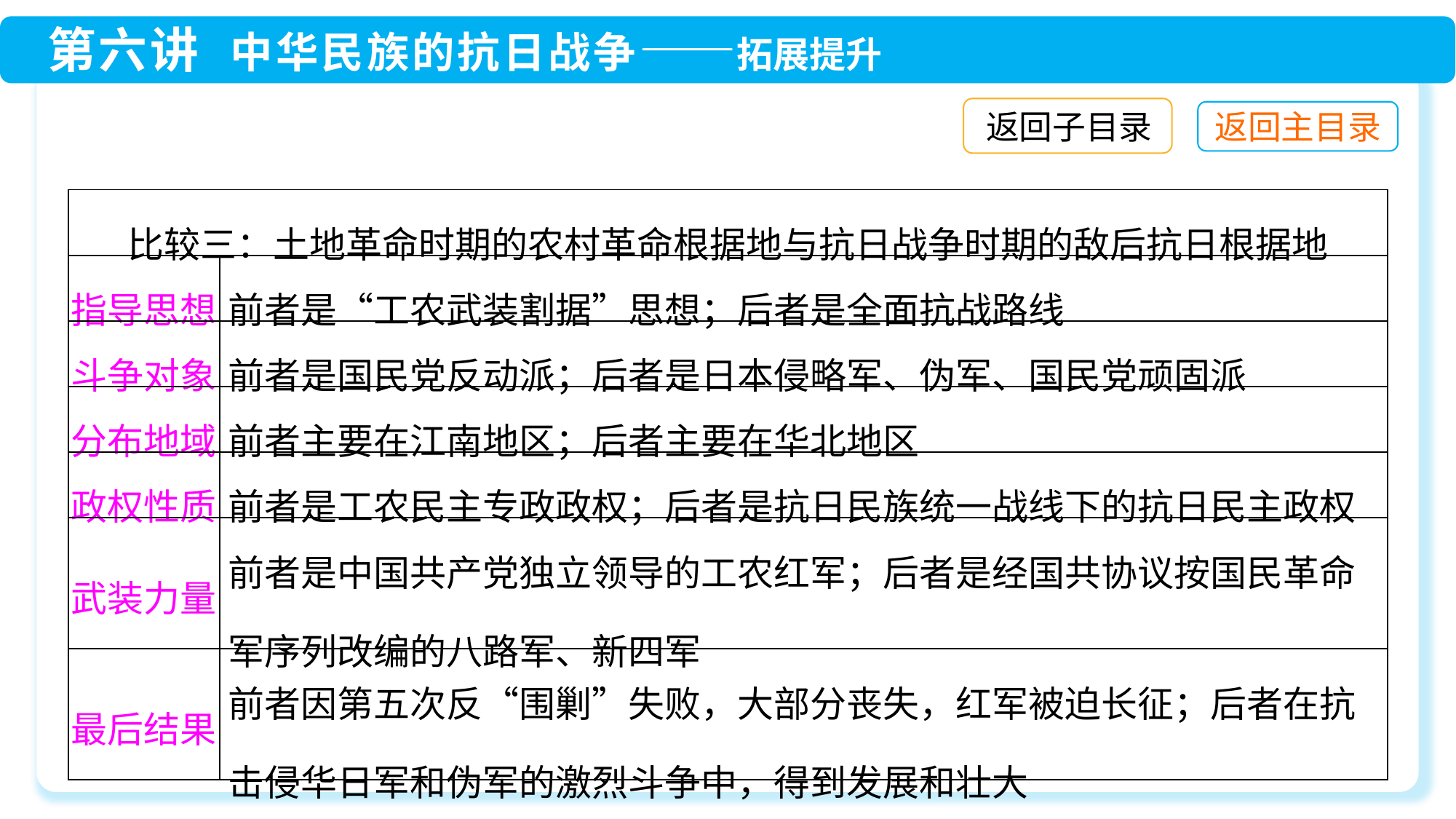

返回子目录
| 比较三：土地革命时期的农村革命根据地与抗日战争时期的敌后抗日根据地 |  |
| --- | --- |
| 指导思想 | 前者是“工农武装割据”思想；后者是全面抗战路线 |
| 斗争对象 | 前者是国民党反动派；后者是日本侵略军、伪军、国民党顽固派 |
| 分布地域 | 前者主要在江南地区；后者主要在华北地区 |
| 政权性质 | 前者是工农民主专政政权；后者是抗日民族统一战线下的抗日民主政权 |
| 武装力量 | 前者是中国共产党独立领导的工农红军；后者是经国共协议按国民革命军序列改编的八路军、新四军 |
| 最后结果 | 前者因第五次反“围剿”失败，大部分丧失，红军被迫长征；后者在抗击侵华日军和伪军的激烈斗争中，得到发展和壮大 |